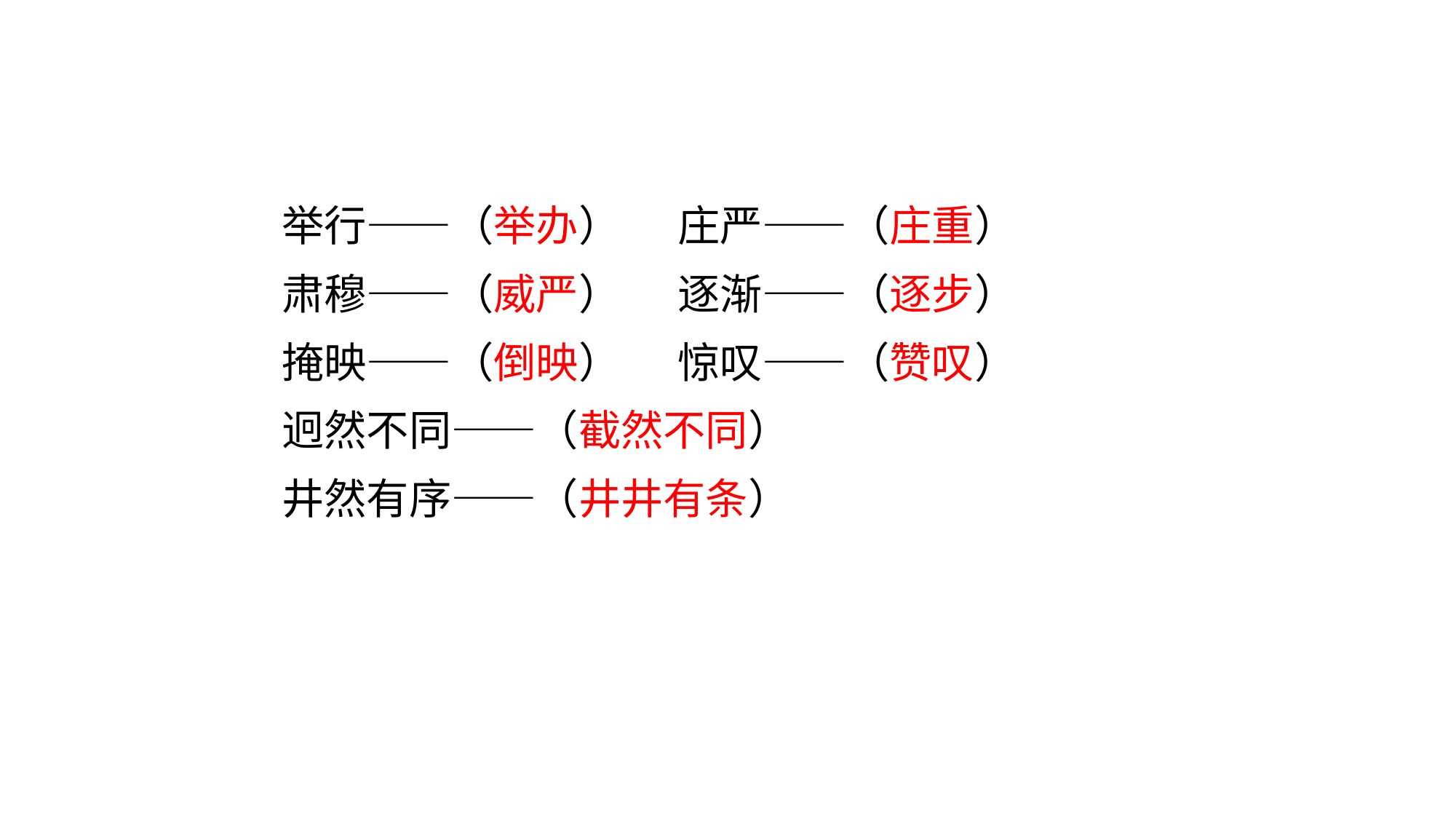

举行——（举办）      庄严——（庄重）
肃穆——（威严）      逐渐——（逐步）
掩映——（倒映）      惊叹——（赞叹）
迥然不同——（截然不同）
井然有序——（井井有条）